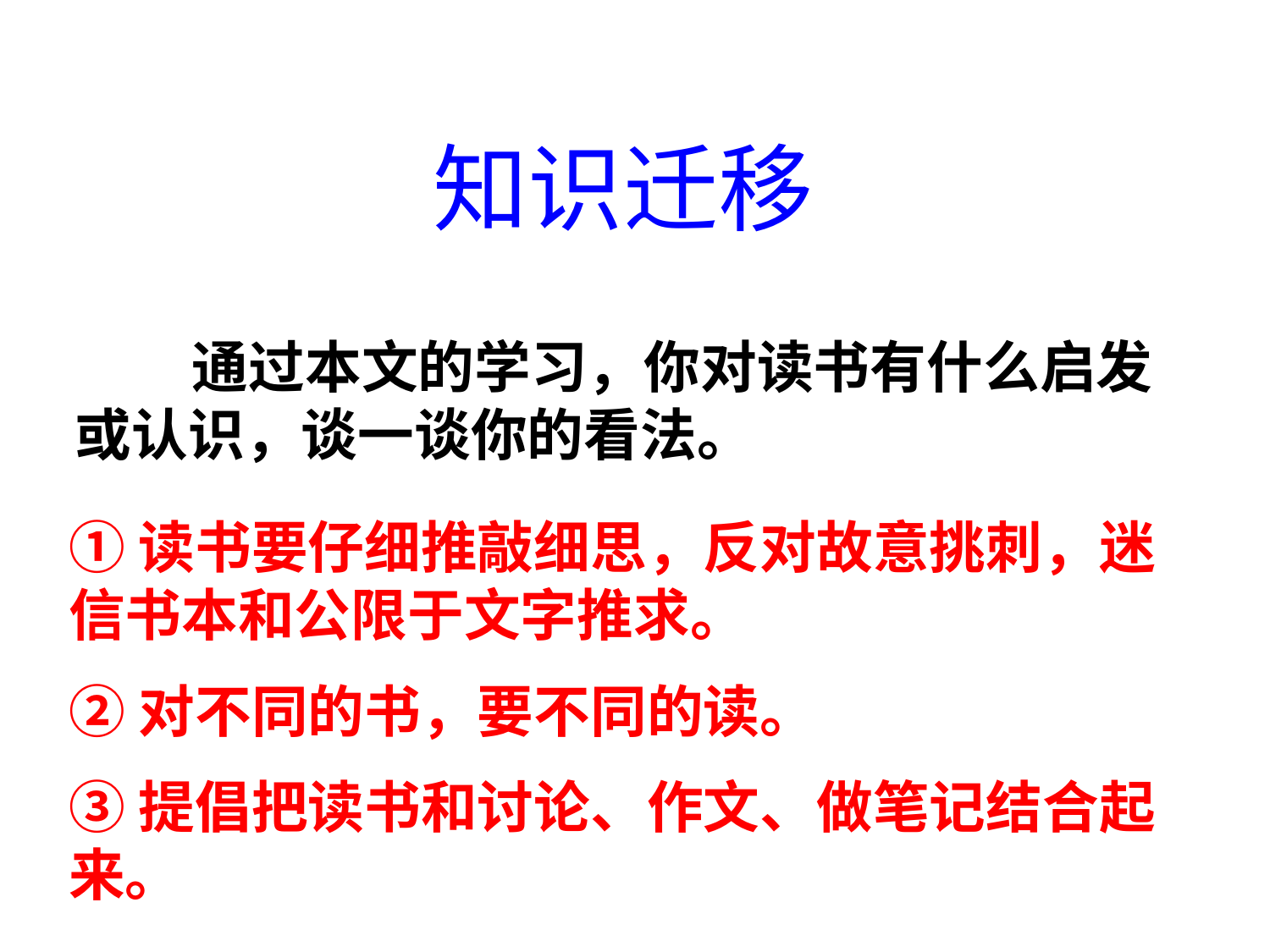

知识迁移
        通过本文的学习，你对读书有什么启发或认识，谈一谈你的看法。
①读书要仔细推敲细思，反对故意挑刺，迷信书本和公限于文字推求。
②对不同的书，要不同的读。
③提倡把读书和讨论、作文、做笔记结合起来。